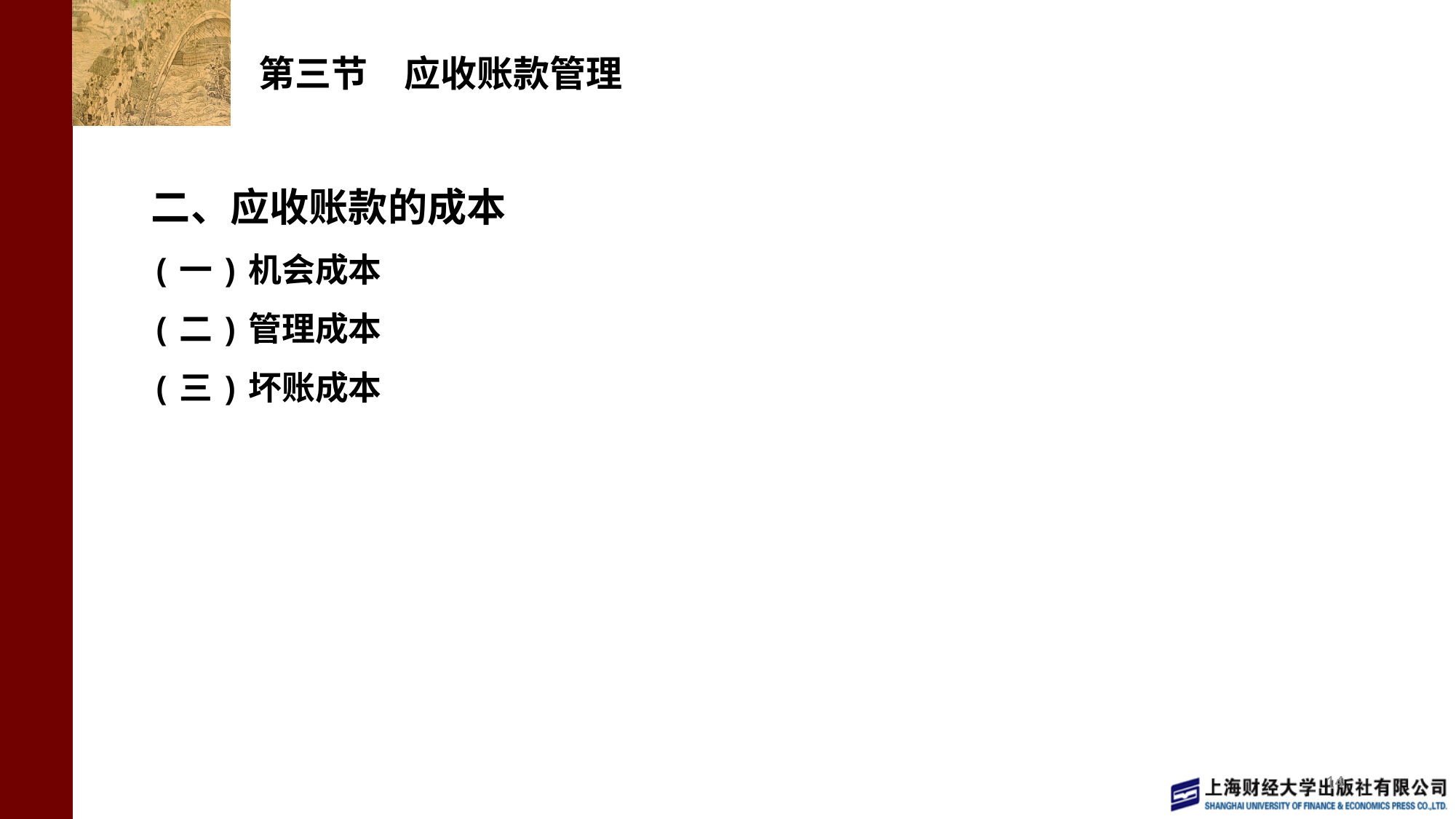

# 第三节　应收账款管理
二、应收账款的成本
(一)机会成本
(二)管理成本
(三)坏账成本

14